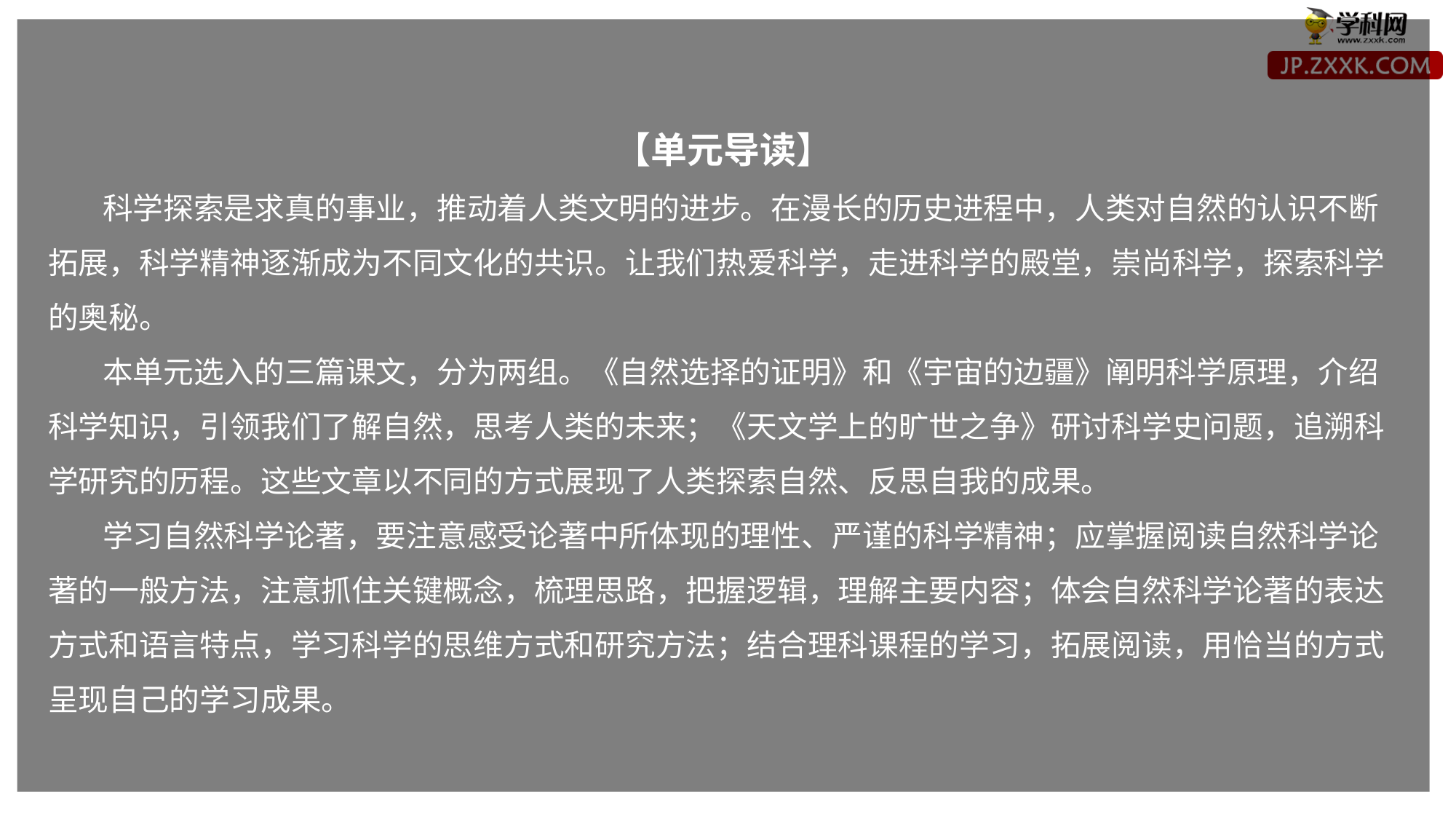

【单元导读】
科学探索是求真的事业，推动着人类文明的进步。在漫长的历史进程中，人类对自然的认识不断拓展，科学精神逐渐成为不同文化的共识。让我们热爱科学，走进科学的殿堂，崇尚科学，探索科学的奥秘。
本单元选入的三篇课文，分为两组。《自然选择的证明》和《宇宙的边疆》阐明科学原理，介绍科学知识，引领我们了解自然，思考人类的未来；《天文学上的旷世之争》研讨科学史问题，追溯科学研究的历程。这些文章以不同的方式展现了人类探索自然、反思自我的成果。
学习自然科学论著，要注意感受论著中所体现的理性、严谨的科学精神；应掌握阅读自然科学论著的一般方法，注意抓住关键概念，梳理思路，把握逻辑，理解主要内容；体会自然科学论著的表达方式和语言特点，学习科学的思维方式和研究方法；结合理科课程的学习，拓展阅读，用恰当的方式呈现自己的学习成果。